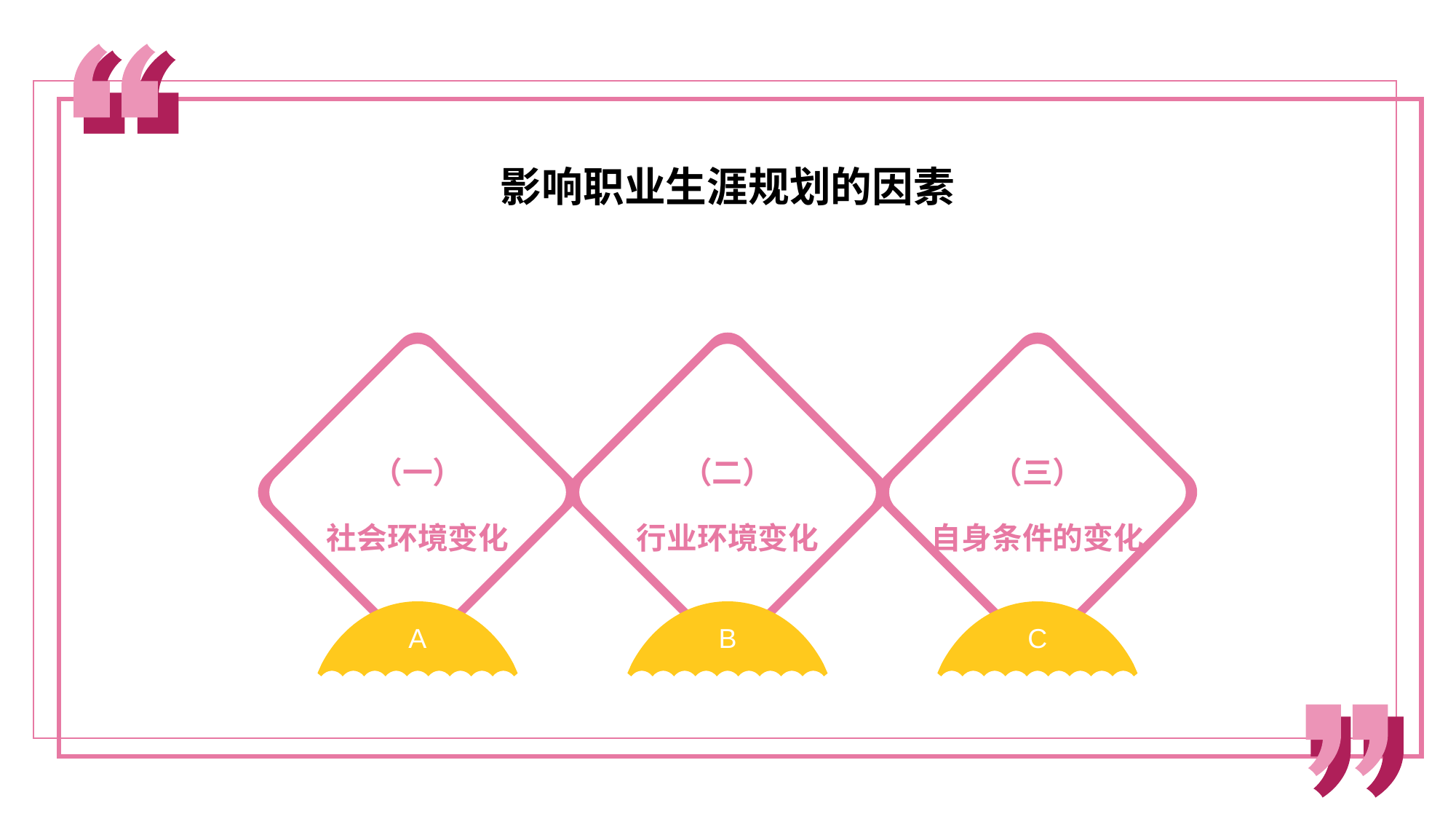

影响职业生涯规划的因素
（一）
社会环境变化
（二）
行业环境变化
（三）
自身条件的变化
A
B
C